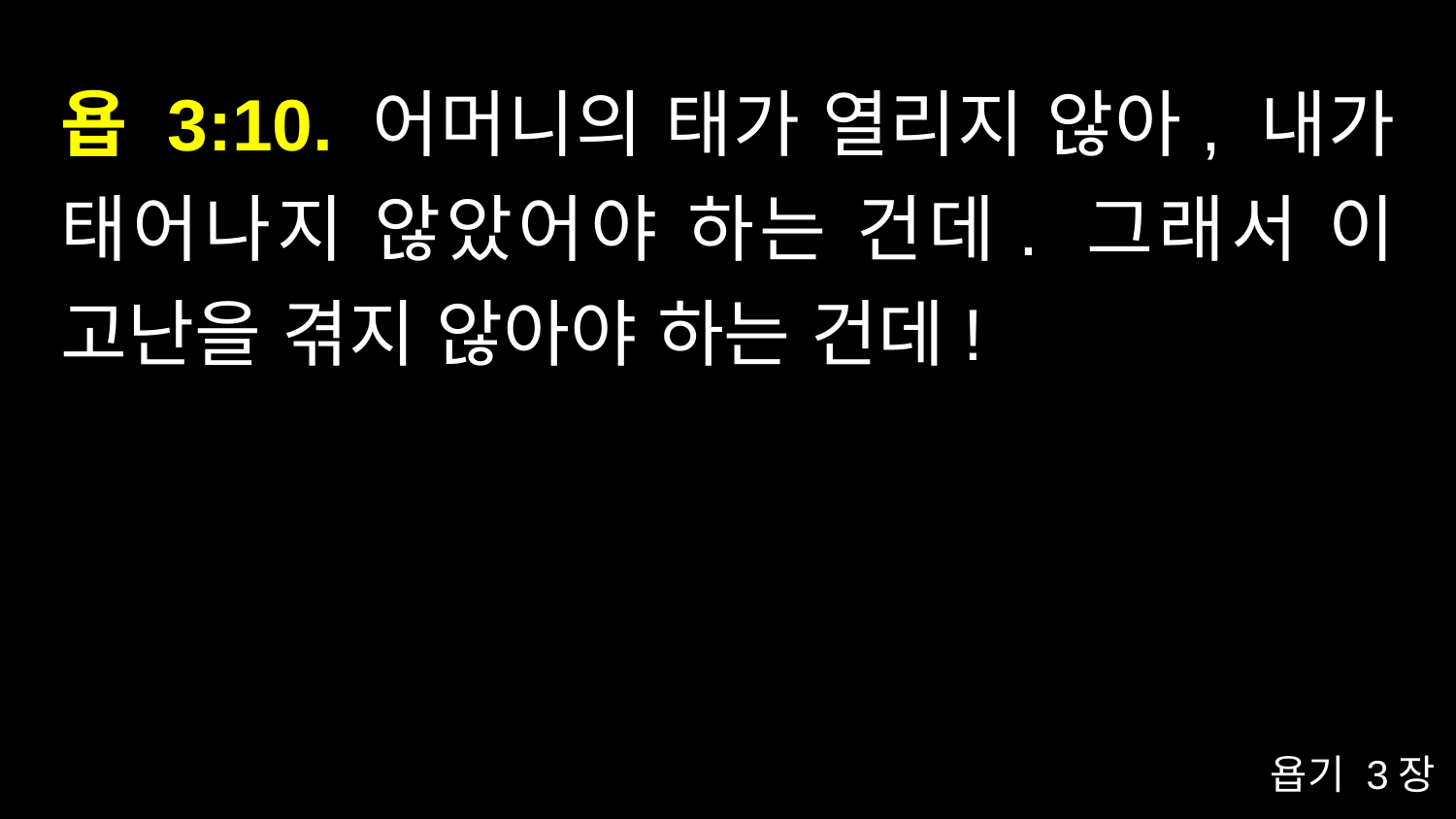

# 욥 3:10. 어머니의 태가 열리지 않아, 내가 태어나지 않았어야 하는 건데. 그래서 이 고난을 겪지 않아야 하는 건데!
욥기 3장